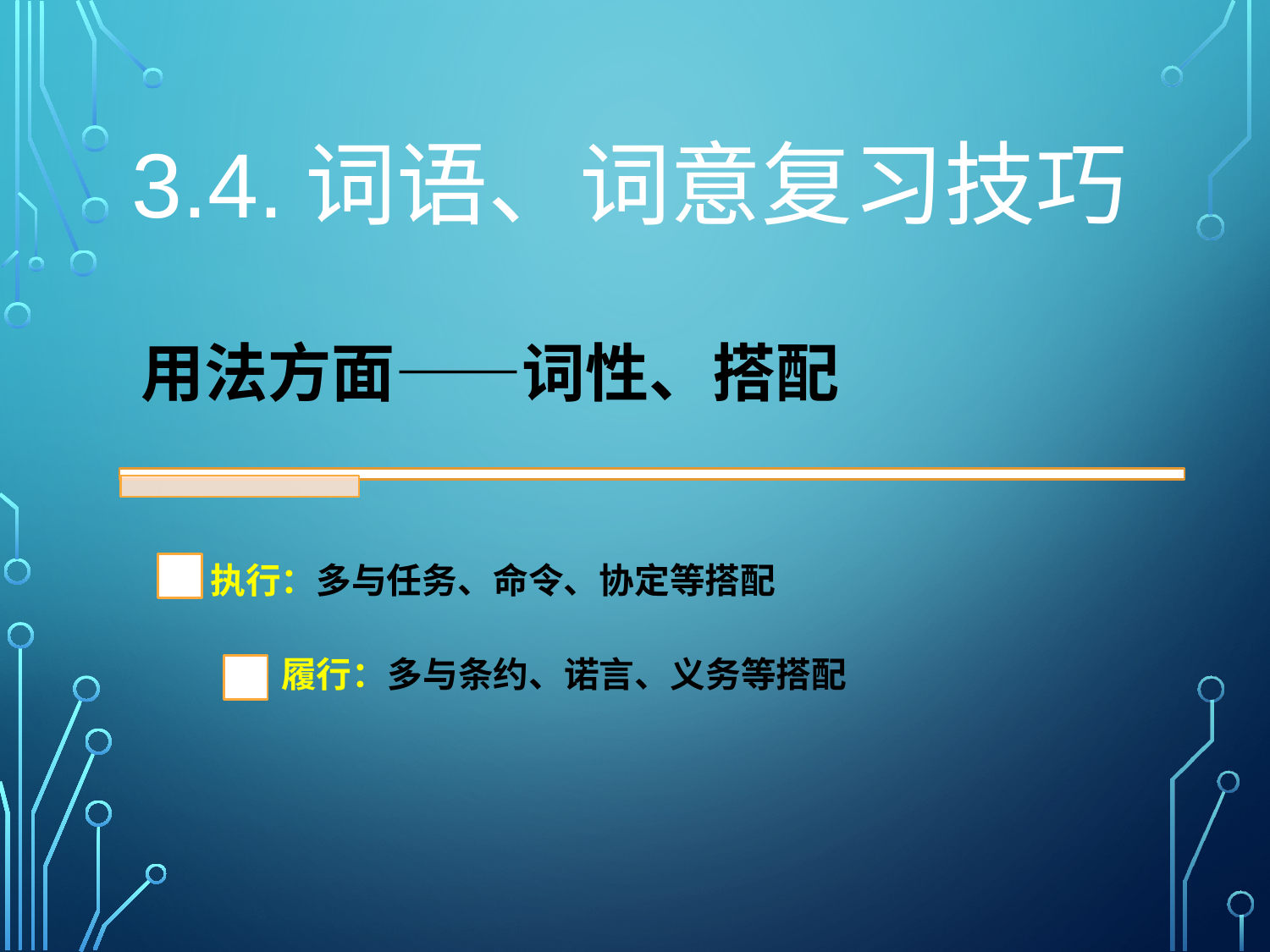

# 3.4.词语、词意复习技巧
用法方面——词性、搭配
执行：多与任务、命令、协定等搭配
履行：多与条约、诺言、义务等搭配